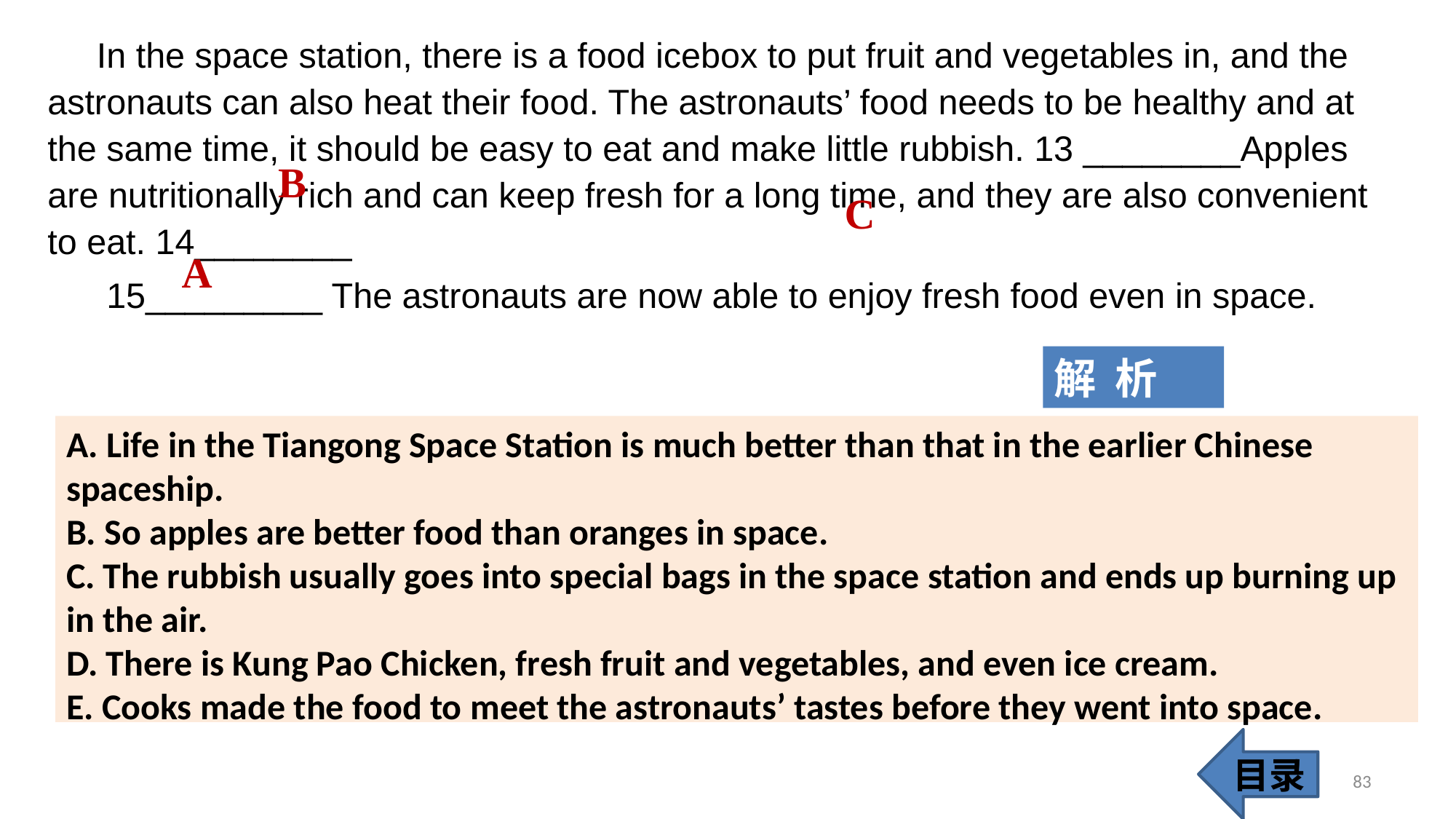

In the space station, there is a food icebox to put fruit and vegetables in, and the astronauts can also heat their food. The astronauts’ food needs to be healthy and at the same time, it should be easy to eat and make little rubbish. 13 ________Apples are nutritionally rich and can keep fresh for a long time, and they are also convenient to eat. 14________
      15_________ The astronauts are now able to enjoy fresh food even in space.
B
C
A
解  析
A. Life in the Tiangong Space Station is much better than that in the earlier Chinese spaceship.
B. So apples are better food than oranges in space.
C. The rubbish usually goes into special bags in the space station and ends up burning up in the air.
D. There is Kung Pao Chicken, fresh fruit and vegetables, and even ice cream.
E. Cooks made the food to meet the astronauts’ tastes before they went into space.
目录
83